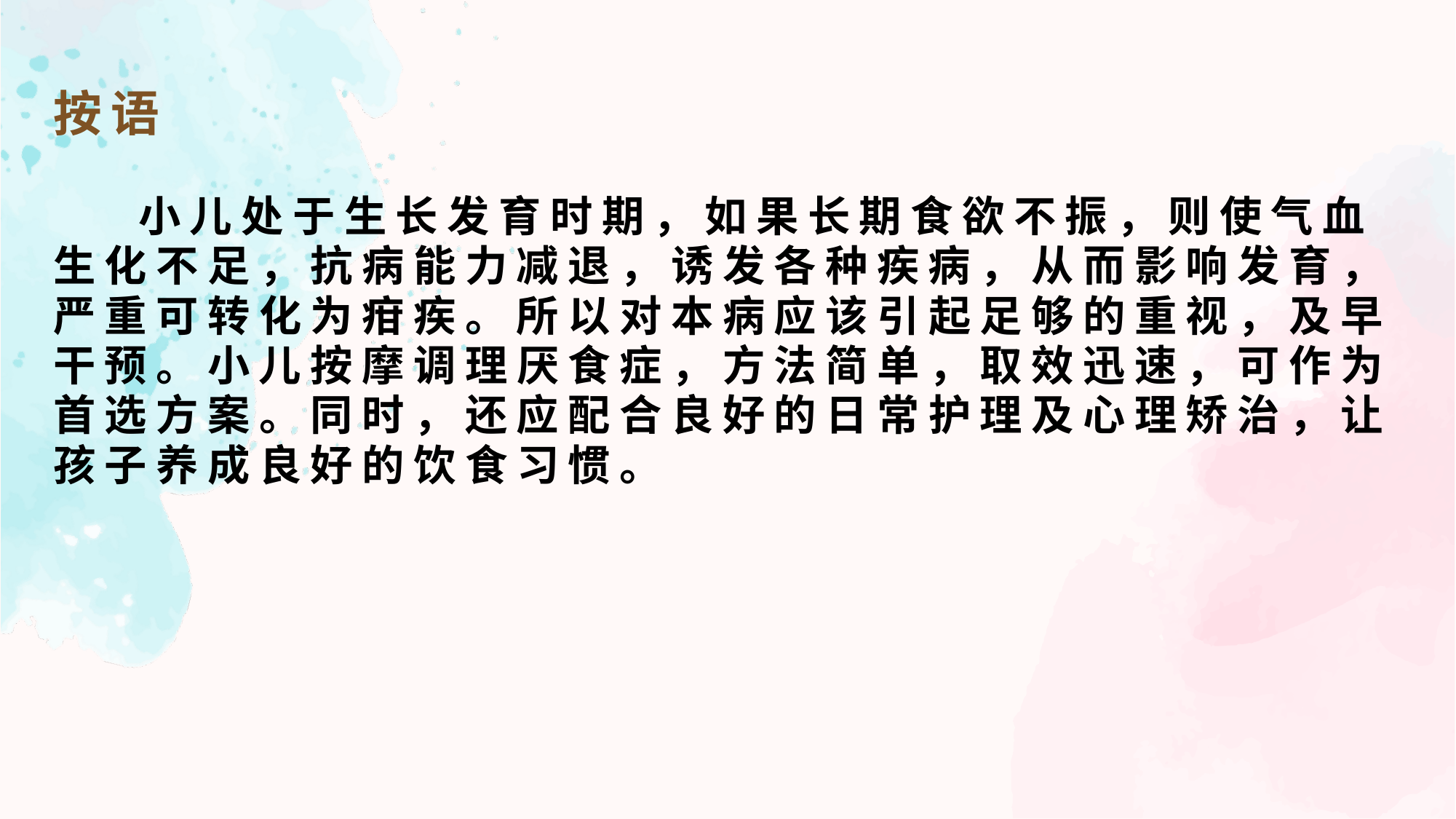

按语

    小儿处于生长发育时期，如果长期食欲不振，则使气血生化不足，抗病能力减退，诱发各种疾病，从而影响发育，严重可转化为疳疾。所以对本病应该引起足够的重视，及早干预。小儿按摩调理厌食症，方法简单，取效迅速，可作为首选方案。同时，还应配合良好的日常护理及心理矫治，让孩子养成良好的饮食习惯。